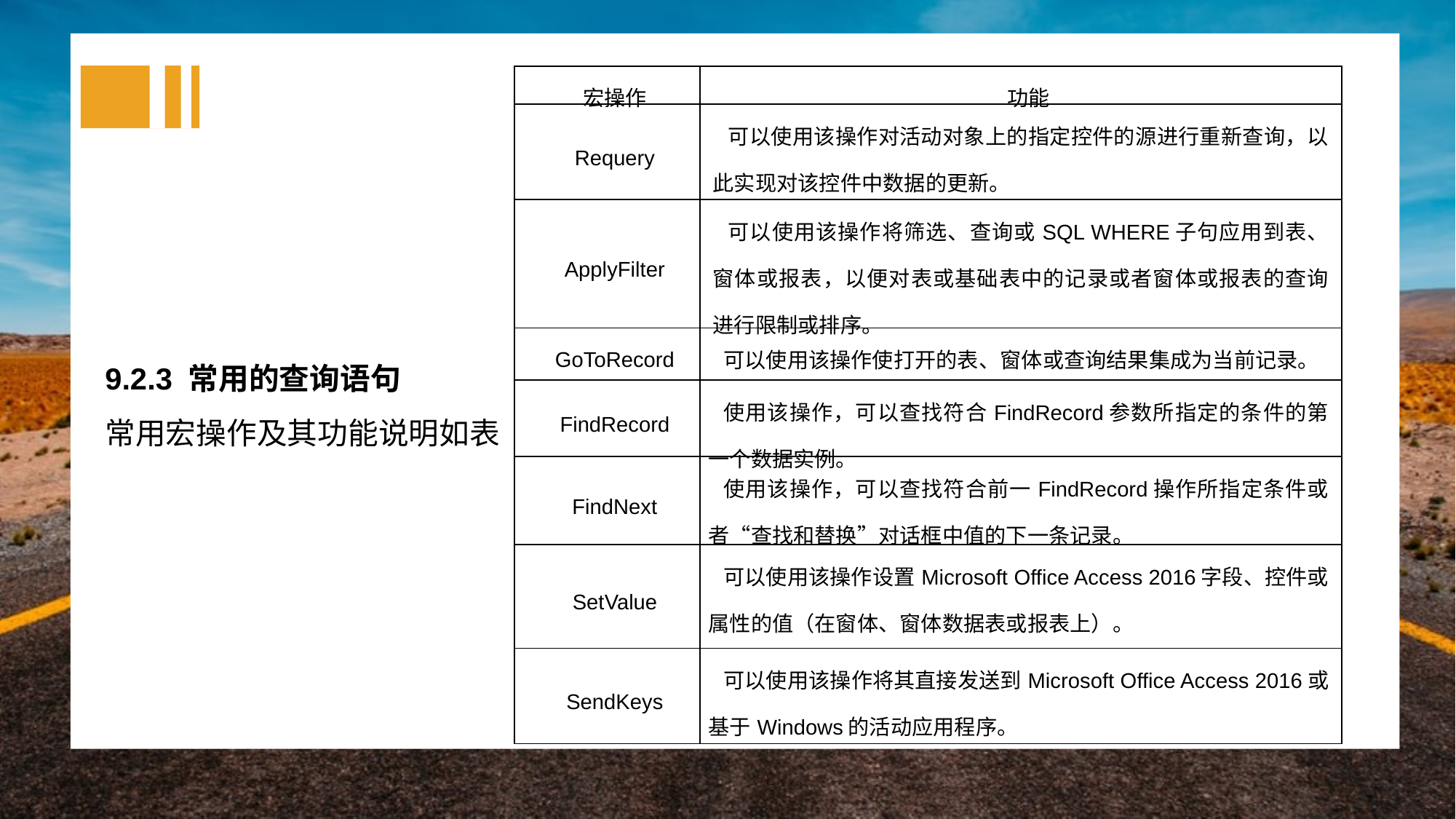

| 宏操作 | 功能 |
| --- | --- |
| Requery | 可以使用该操作对活动对象上的指定控件的源进行重新查询，以此实现对该控件中数据的更新。 |
| ApplyFilter | 可以使用该操作将筛选、查询或SQL WHERE子句应用到表、窗体或报表，以便对表或基础表中的记录或者窗体或报表的查询进行限制或排序。 |
| GoToRecord | 可以使用该操作使打开的表、窗体或查询结果集成为当前记录。 |
| FindRecord | 使用该操作，可以查找符合FindRecord参数所指定的条件的第一个数据实例。 |
| FindNext | 使用该操作，可以查找符合前一FindRecord操作所指定条件或者“查找和替换”对话框中值的下一条记录。 |
| SetValue | 可以使用该操作设置Microsoft Office Access 2016字段、控件或属性的值（在窗体、窗体数据表或报表上）。 |
| SendKeys | 可以使用该操作将其直接发送到Microsoft Office Access 2016或基于Windows的活动应用程序。 |
9.2.3 常用的查询语句
常用宏操作及其功能说明如表